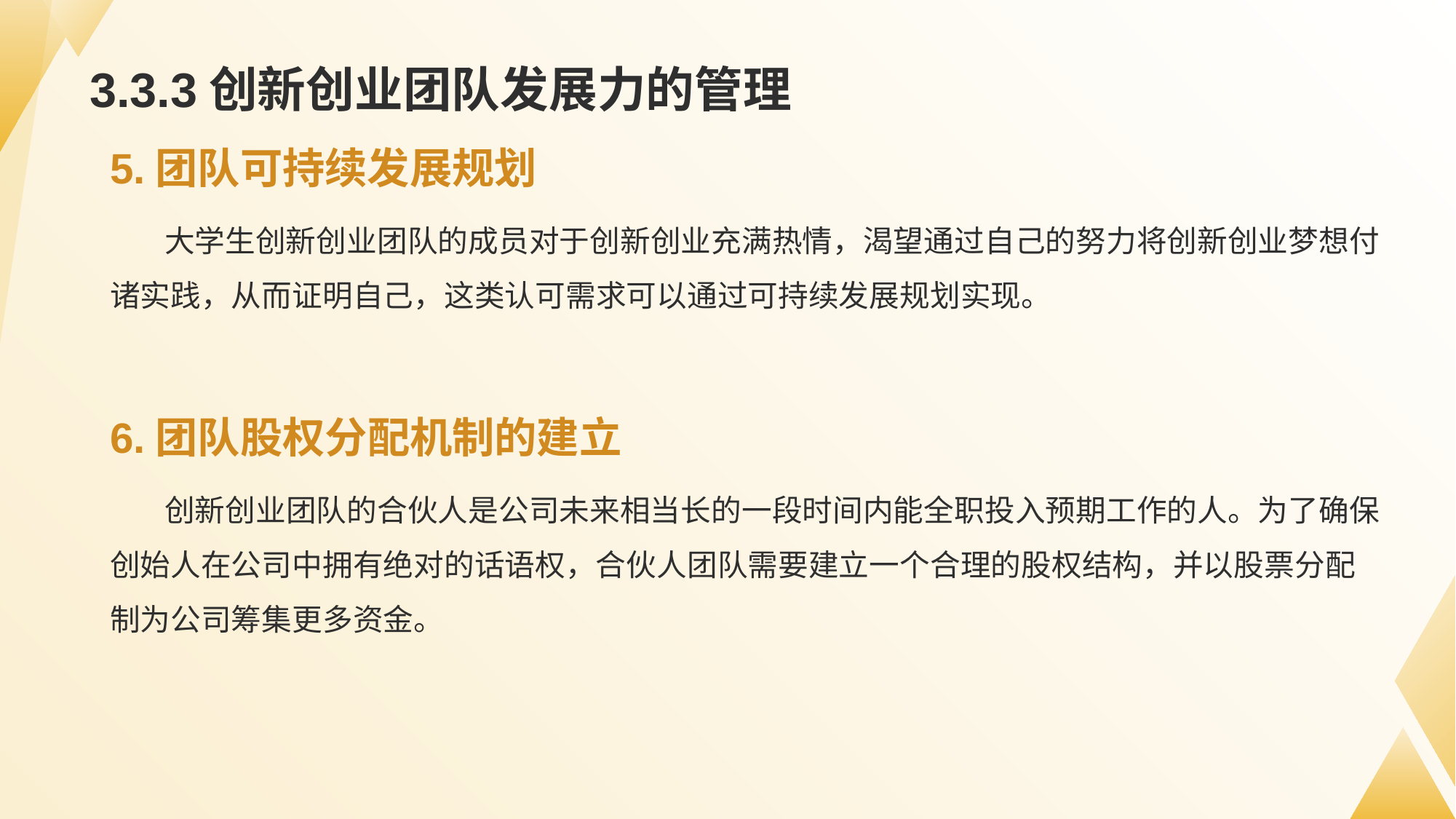

# 3.3.3创新创业团队发展力的管理
5.团队可持续发展规划
大学生创新创业团队的成员对于创新创业充满热情，渴望通过自己的努力将创新创业梦想付诸实践，从而证明自己，这类认可需求可以通过可持续发展规划实现。
6.团队股权分配机制的建立
创新创业团队的合伙人是公司未来相当长的一段时间内能全职投入预期工作的人。为了确保创始人在公司中拥有绝对的话语权，合伙人团队需要建立一个合理的股权结构，并以股票分配制为公司筹集更多资金。